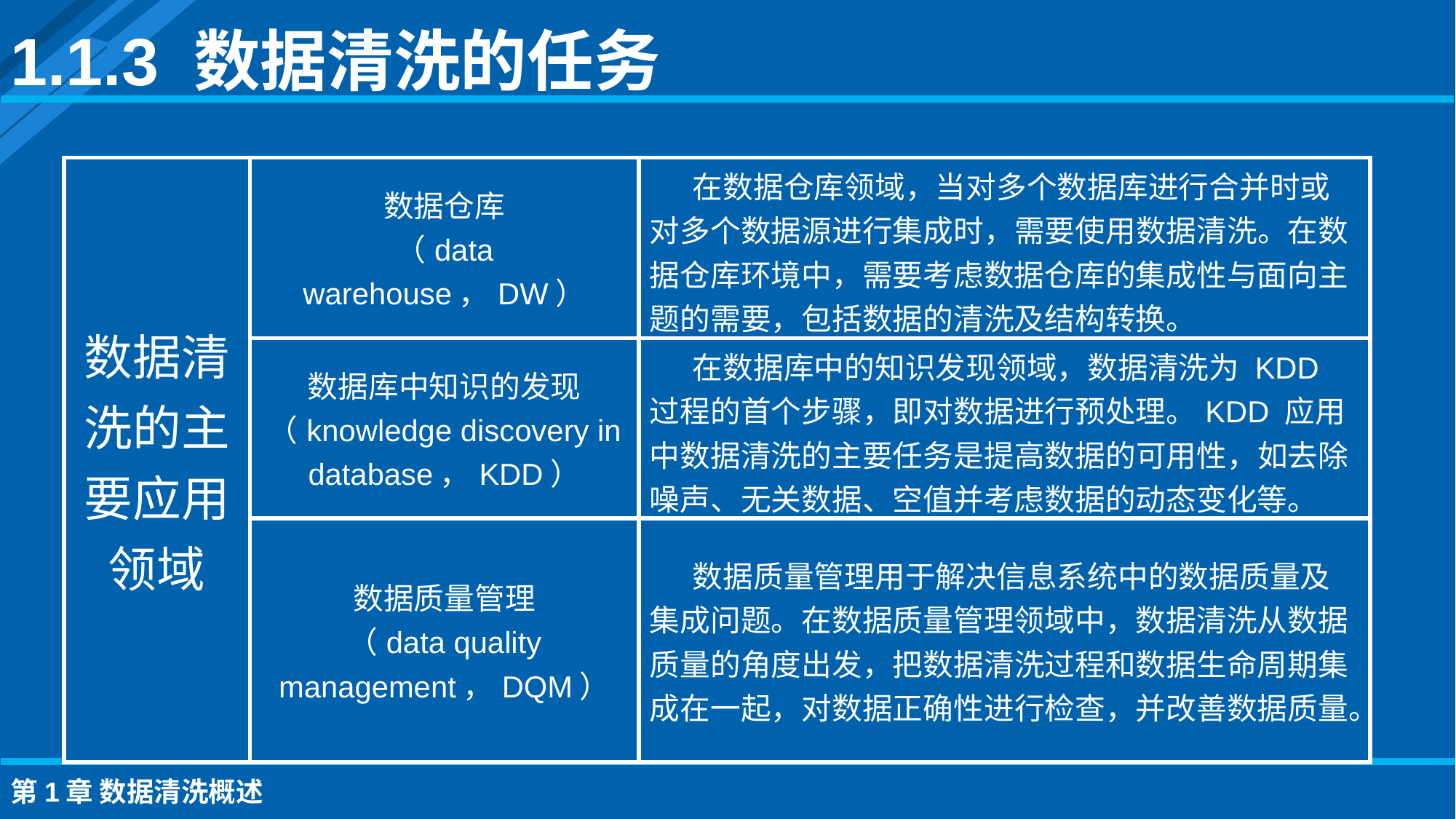

1.1.3 数据清洗的任务

| 数据清洗的主要应用领域 | 数据仓库 （data warehouse，DW） | 在数据仓库领域，当对多个数据库进行合并时或对多个数据源进行集成时，需要使用数据清洗。在数据仓库环境中，需要考虑数据仓库的集成性与面向主题的需要，包括数据的清洗及结构转换。 |
| --- | --- | --- |
|  | 数据库中知识的发现 （knowledge discovery in database，KDD） | 在数据库中的知识发现领域，数据清洗为 KDD 过程的首个步骤，即对数据进行预处理。KDD 应用中数据清洗的主要任务是提高数据的可用性，如去除噪声、无关数据、空值并考虑数据的动态变化等。 |
|  | 数据质量管理 （data quality management，DQM） | 数据质量管理用于解决信息系统中的数据质量及集成问题。在数据质量管理领域中，数据清洗从数据质量的角度出发，把数据清洗过程和数据生命周期集成在一起，对数据正确性进行检查，并改善数据质量。 |
第1章 数据清洗概述